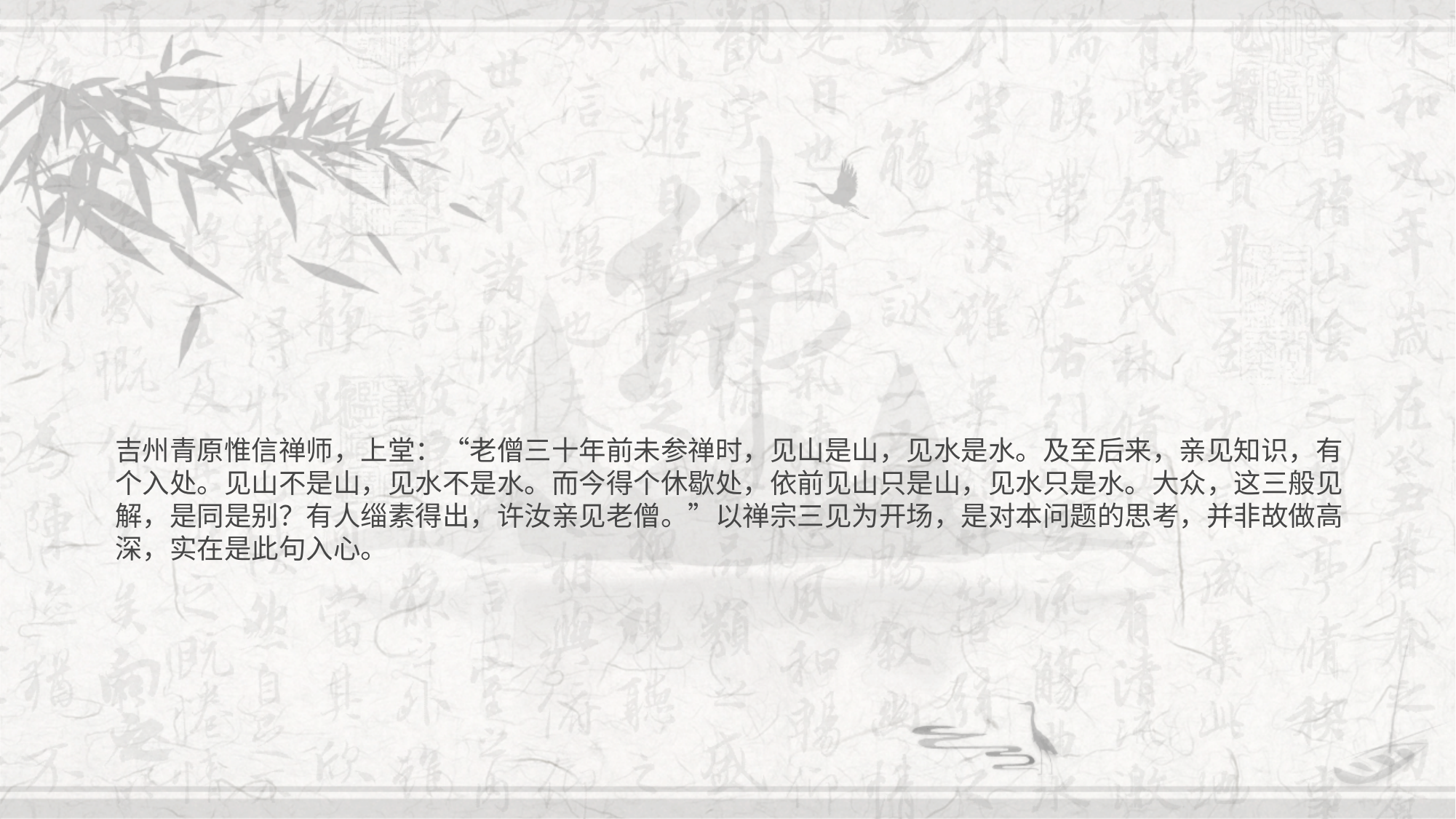

吉州青原惟信禅师，上堂：“老僧三十年前未参禅时，见山是山，见水是水。及至后来，亲见知识，有个入处。见山不是山，见水不是水。而今得个休歇处，依前见山只是山，见水只是水。大众，这三般见解，是同是别？有人缁素得出，许汝亲见老僧。”以禅宗三见为开场，是对本问题的思考，并非故做高深，实在是此句入心。